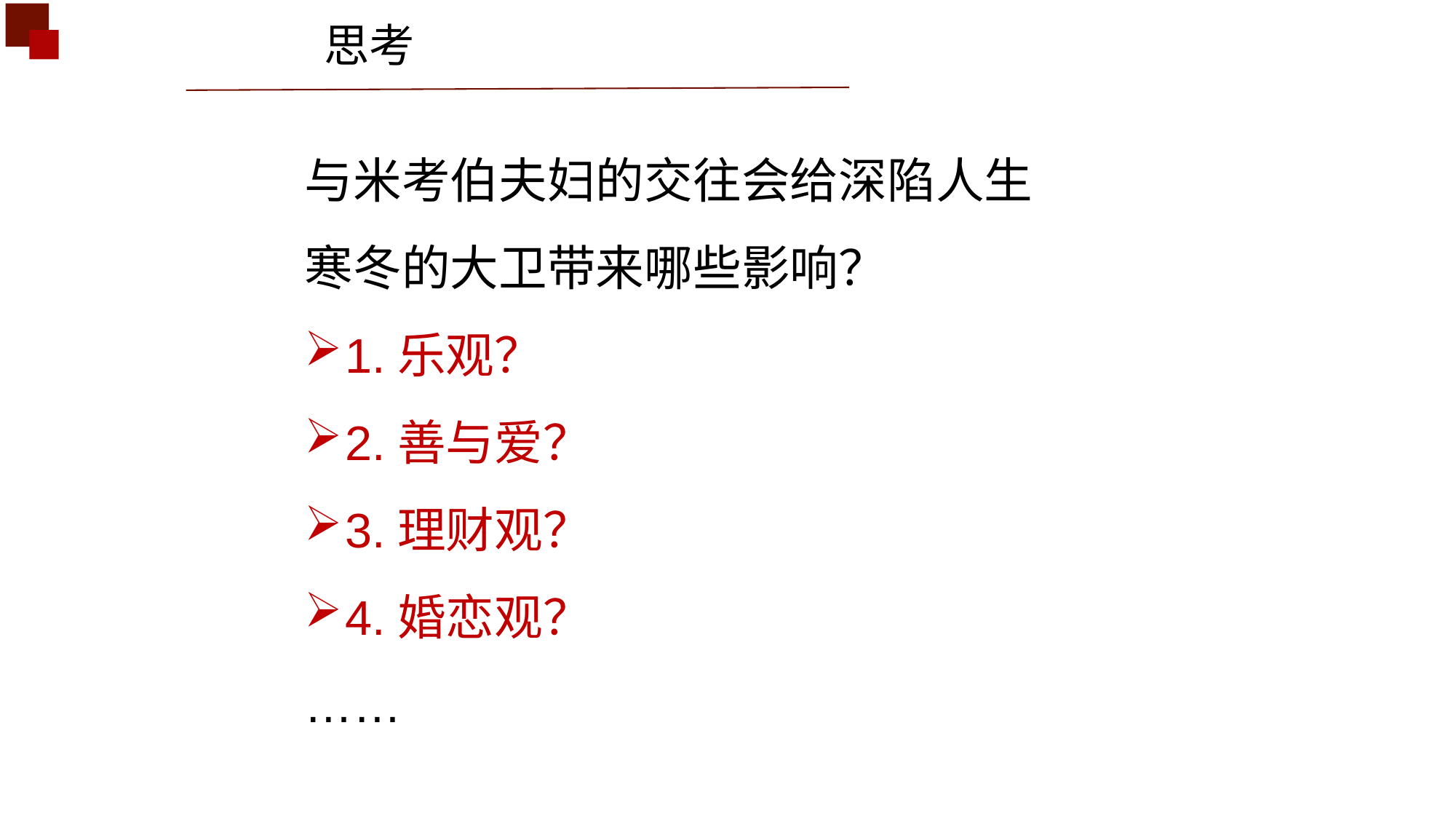

思考
与米考伯夫妇的交往会给深陷人生寒冬的大卫带来哪些影响？
1.乐观？
2.善与爱？
3.理财观？
4.婚恋观？
……